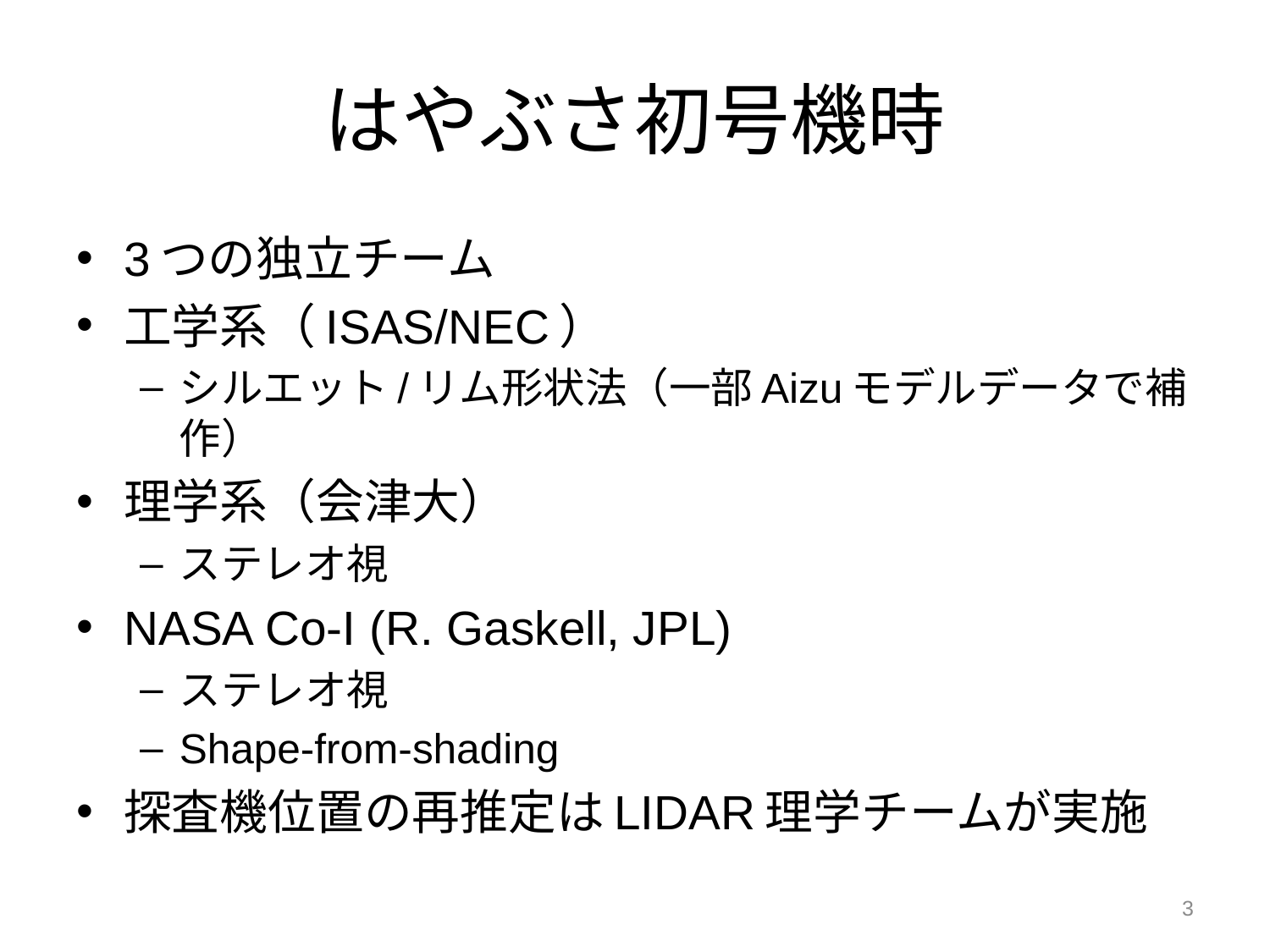

# はやぶさ初号機時
3つの独立チーム
工学系（ISAS/NEC）
シルエット/リム形状法（一部Aizuモデルデータで補作）
理学系（会津大）
ステレオ視
NASA Co-I (R. Gaskell, JPL)
ステレオ視
Shape-from-shading
探査機位置の再推定はLIDAR理学チームが実施
3